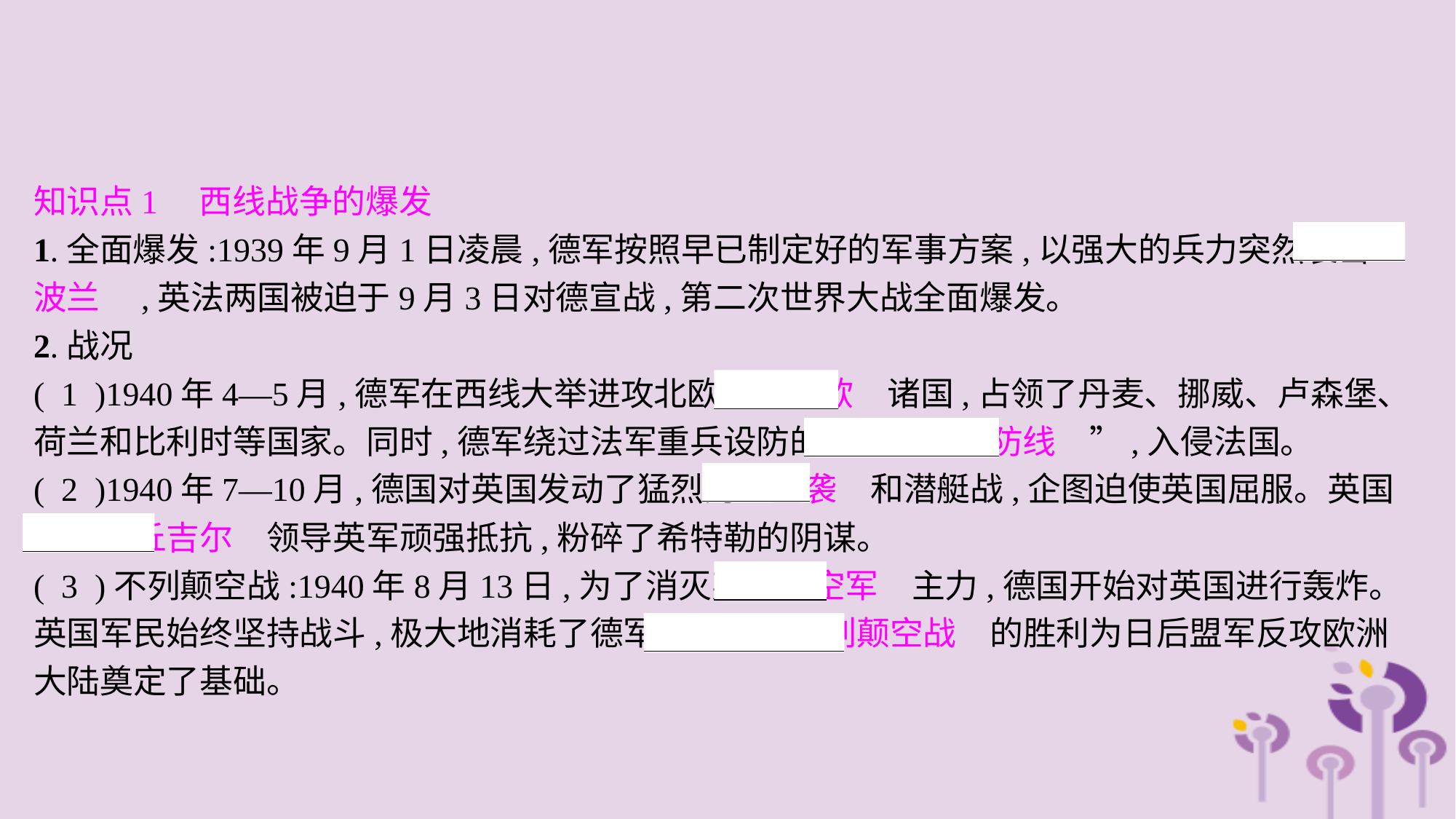

知识点1　西线战争的爆发
1.全面爆发:1939年9月1日凌晨,德军按照早已制定好的军事方案,以强大的兵力突然袭击　波兰　,英法两国被迫于9月3日对德宣战,第二次世界大战全面爆发。
2.战况
(  1  )1940年4—5月,德军在西线大举进攻北欧和　西欧　诸国,占领了丹麦、挪威、卢森堡、荷兰和比利时等国家。同时,德军绕过法军重兵设防的“　马奇诺防线　”,入侵法国。
(  2  )1940年7—10月,德国对英国发动了猛烈的　空袭　和潜艇战,企图迫使英国屈服。英国首相　丘吉尔　领导英军顽强抵抗,粉碎了希特勒的阴谋。
(  3  )不列颠空战:1940年8月13日,为了消灭英军　空军　主力,德国开始对英国进行轰炸。英国军民始终坚持战斗,极大地消耗了德军兵力。　不列颠空战　的胜利为日后盟军反攻欧洲大陆奠定了基础。